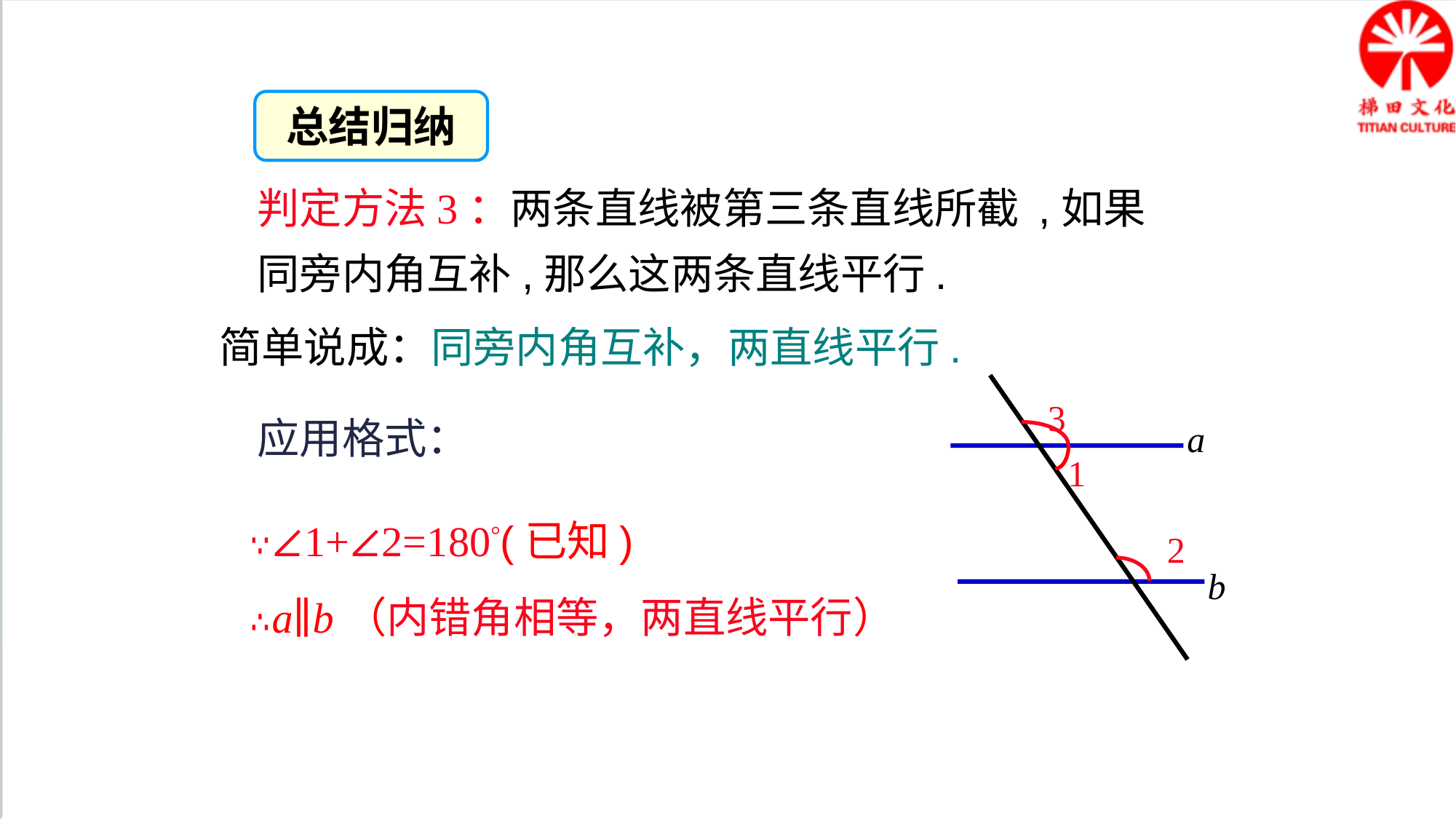

总结归纳
判定方法3：两条直线被第三条直线所截 ,如果同旁内角互补,那么这两条直线平行.
    简单说成：同旁内角互补，两直线平行.

3
a

1

2

b

应用格式：
∵∠1+∠2=180°(已知)
∴a∥b（内错角相等，两直线平行）